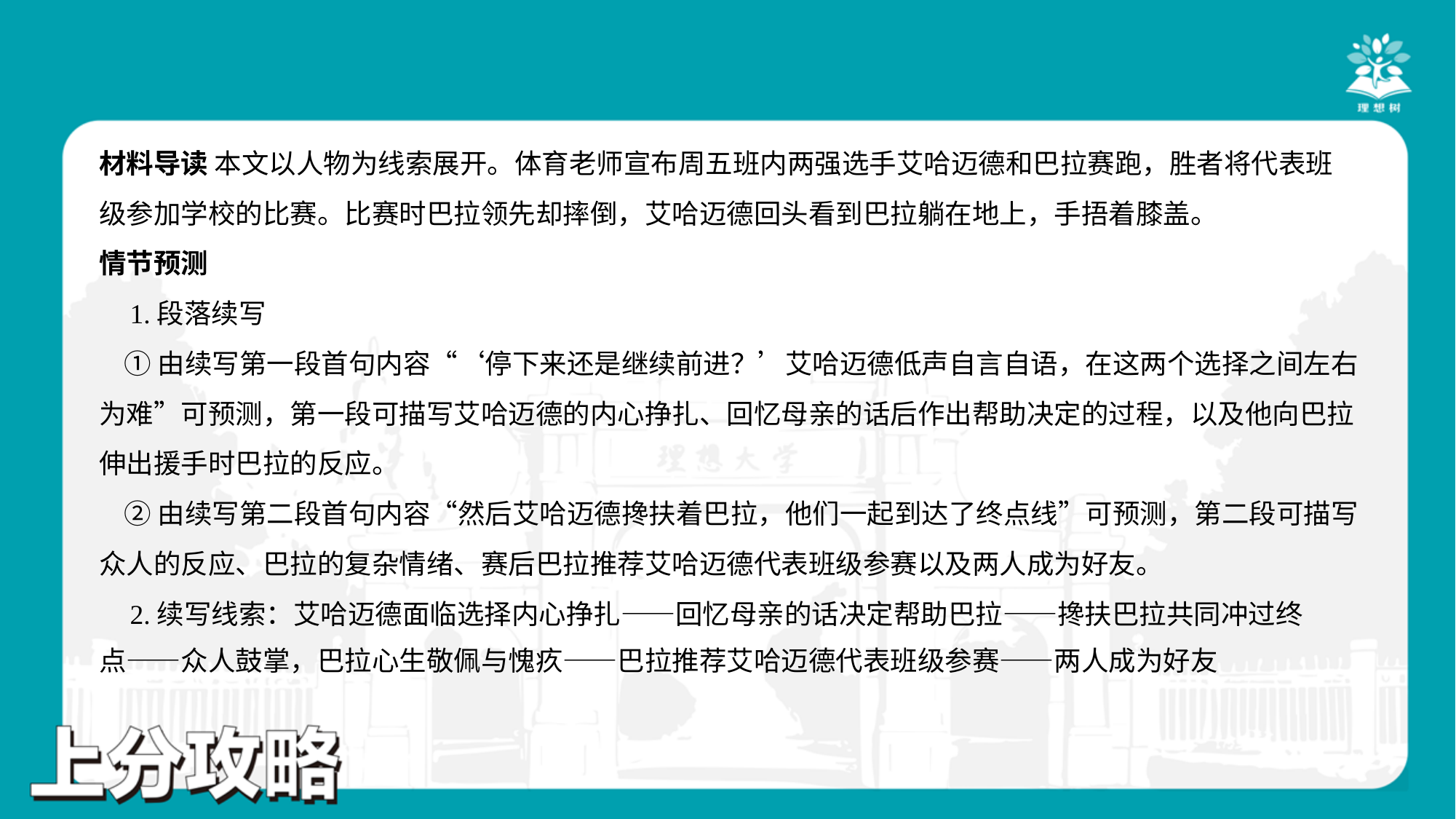

材料导读 本文以人物为线索展开。体育老师宣布周五班内两强选手艾哈迈德和巴拉赛跑，胜者将代表班
级参加学校的比赛。比赛时巴拉领先却摔倒，艾哈迈德回头看到巴拉躺在地上，手捂着膝盖。
情节预测
    1.段落续写
    ①由续写第一段首句内容“‘停下来还是继续前进？’艾哈迈德低声自言自语，在这两个选择之间左右
为难”可预测，第一段可描写艾哈迈德的内心挣扎、回忆母亲的话后作出帮助决定的过程，以及他向巴拉
伸出援手时巴拉的反应。
    ②由续写第二段首句内容“然后艾哈迈德搀扶着巴拉，他们一起到达了终点线”可预测，第二段可描写
众人的反应、巴拉的复杂情绪、赛后巴拉推荐艾哈迈德代表班级参赛以及两人成为好友。
    2.续写线索：艾哈迈德面临选择内心挣扎——回忆母亲的话决定帮助巴拉——搀扶巴拉共同冲过终
点——众人鼓掌，巴拉心生敬佩与愧疚——巴拉推荐艾哈迈德代表班级参赛——两人成为好友